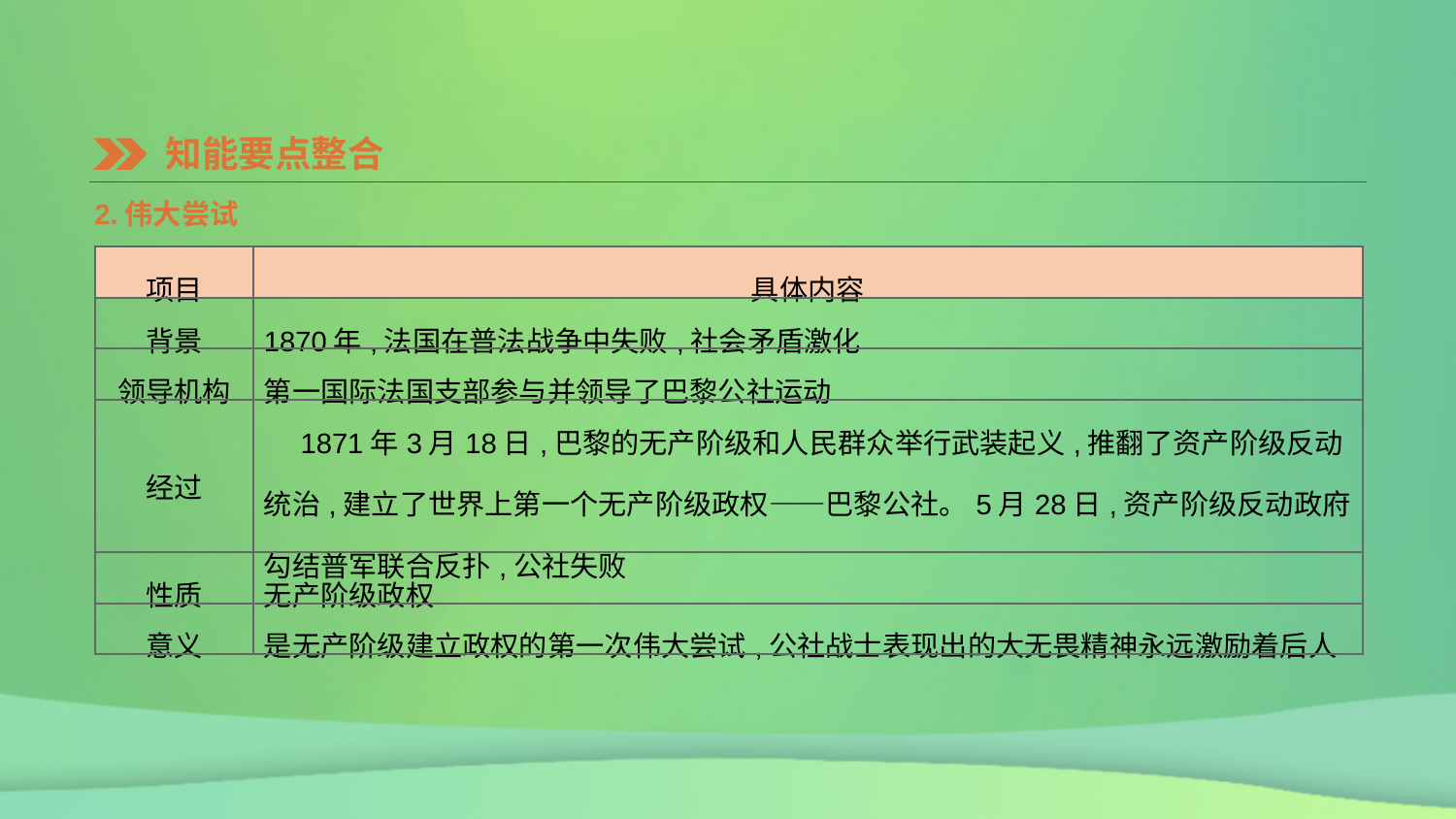

知能要点整合

2.伟大尝试
| 项目 | 具体内容 |
| --- | --- |
| 背景 | 1870年,法国在普法战争中失败,社会矛盾激化 |
| 领导机构 | 第一国际法国支部参与并领导了巴黎公社运动 |
| 经过 | 1871年3月18日,巴黎的无产阶级和人民群众举行武装起义,推翻了资产阶级反动统治,建立了世界上第一个无产阶级政权——巴黎公社。5月28日,资产阶级反动政府勾结普军联合反扑,公社失败 |
| 性质 | 无产阶级政权 |
| 意义 | 是无产阶级建立政权的第一次伟大尝试,公社战士表现出的大无畏精神永远激励着后人 |